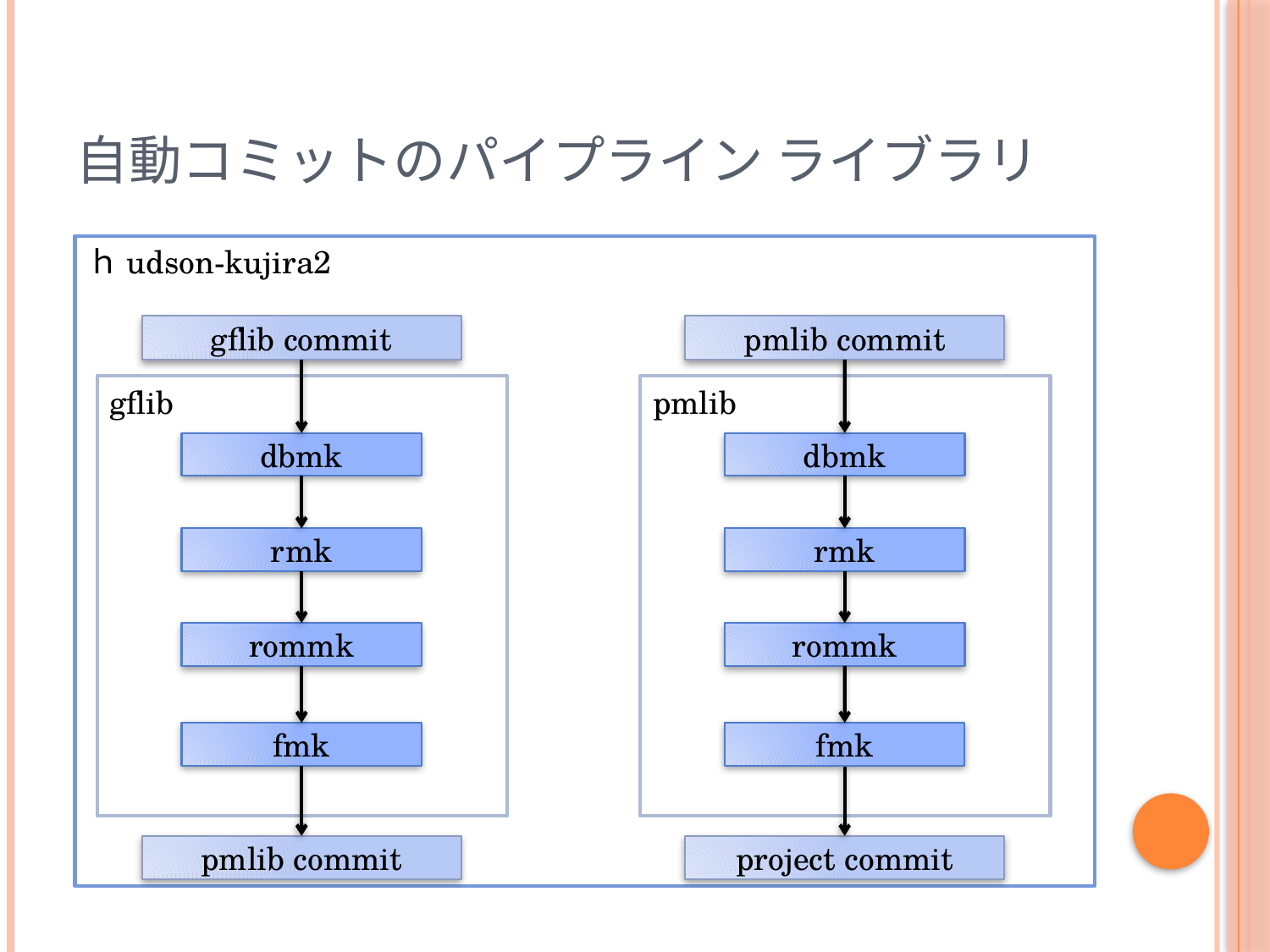

# 自動コミットのパイプライン ライブラリ

ｈudson-kujira2
gflib commit
pmlib commit
gflib
pmlib
dbmk
dbmk
rmk
rmk
rommk
rommk
fmk
fmk
pmlib commit
project commit